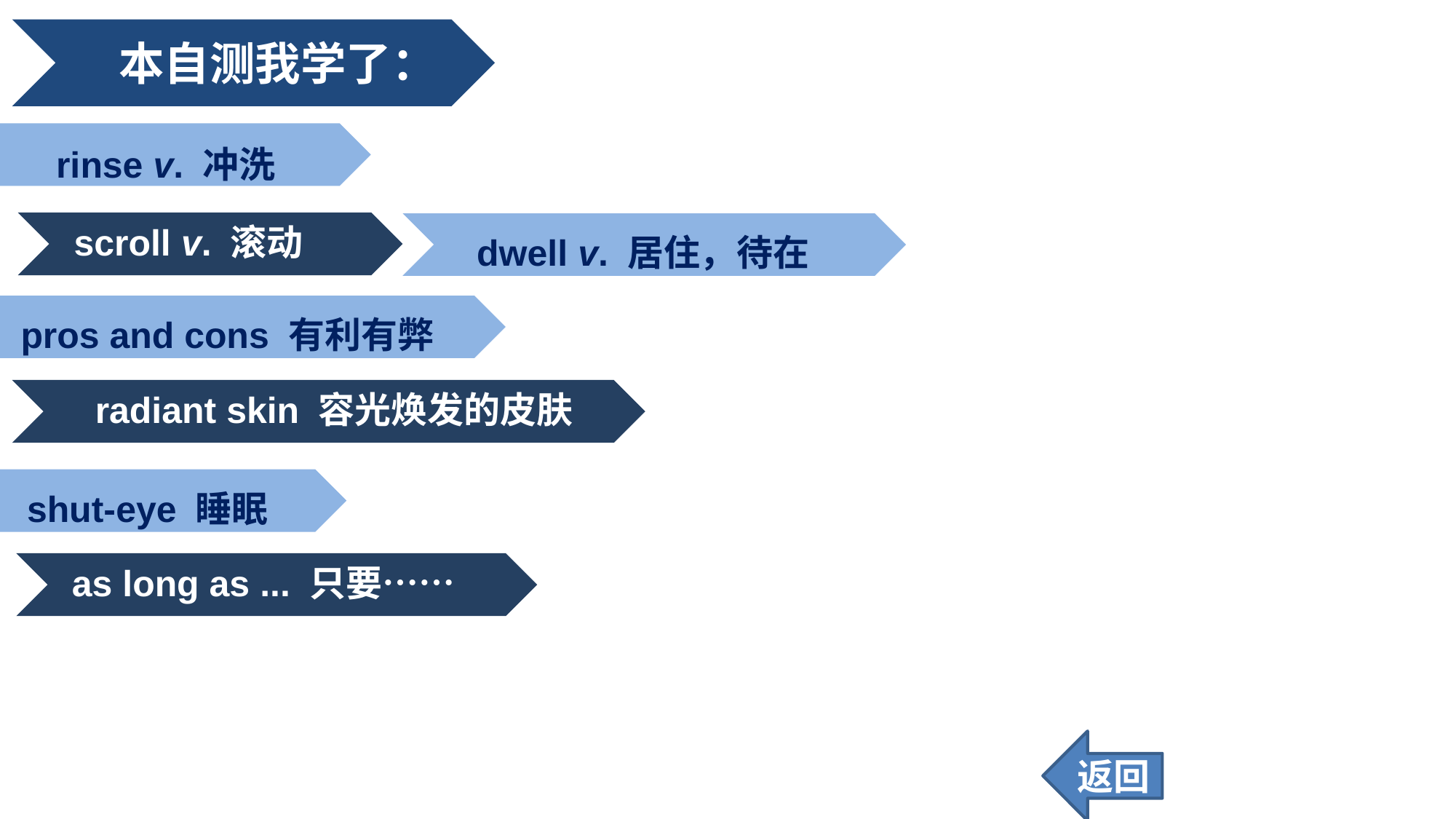

本自测我学了：
rinse v. 冲洗

dwell v. 居住，待在

scroll v. 滚动
pros and cons 有利有弊

radiant skin 容光焕发的皮肤
shut-eye 睡眠

as long as ... 只要……
返回
74